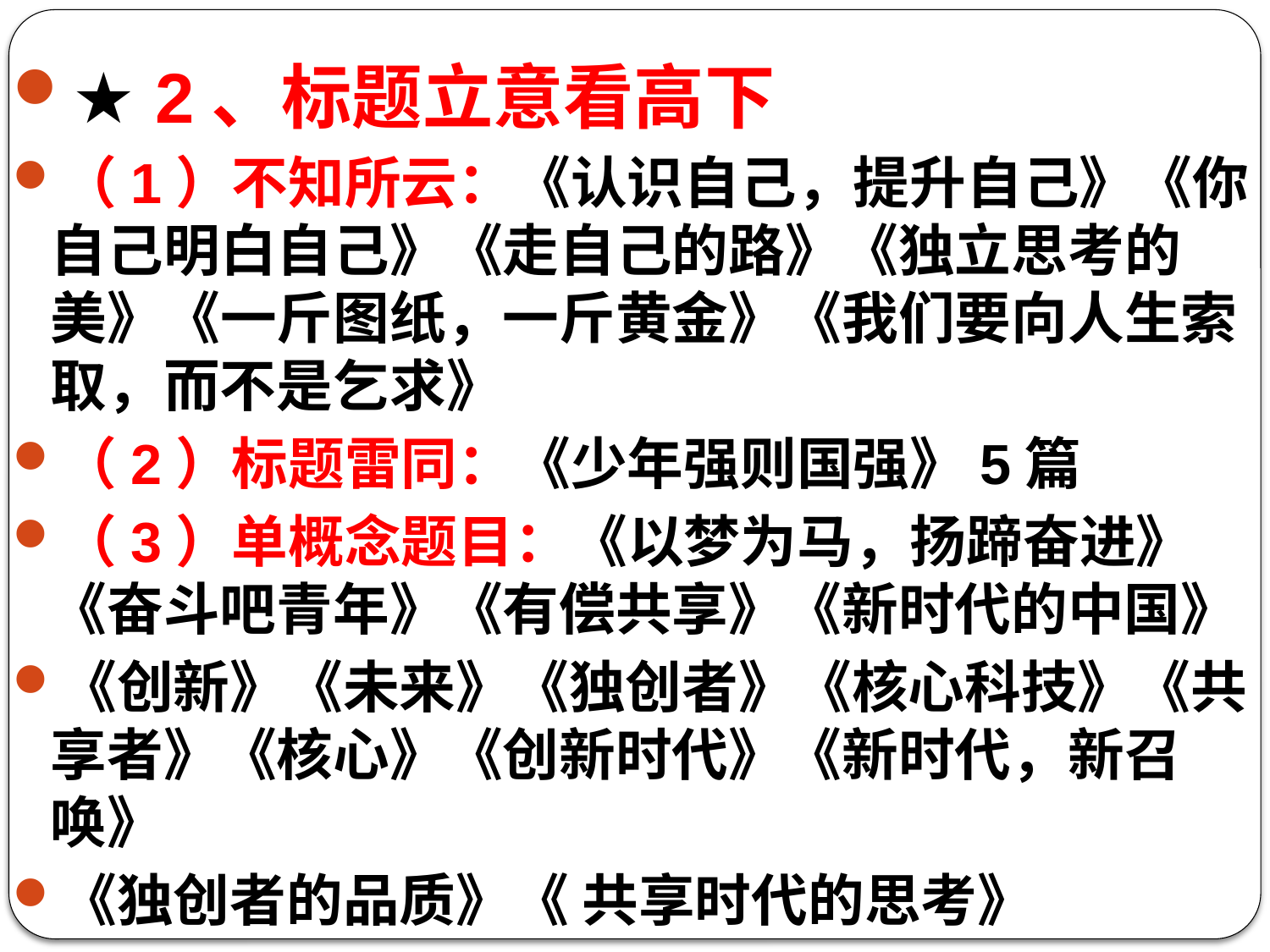

★ 2、标题立意看高下
（1）不知所云：《认识自己，提升自己》《你自己明白自己》《走自己的路》《独立思考的美》《一斤图纸，一斤黄金》《我们要向人生索取，而不是乞求》
（2）标题雷同：《少年强则国强》5篇
（3）单概念题目：《以梦为马，扬蹄奋进》《奋斗吧青年》《有偿共享》《新时代的中国》
《创新》《未来》《独创者》《核心科技》《共享者》《核心》《创新时代》《新时代，新召唤》
《独创者的品质》《 共享时代的思考》